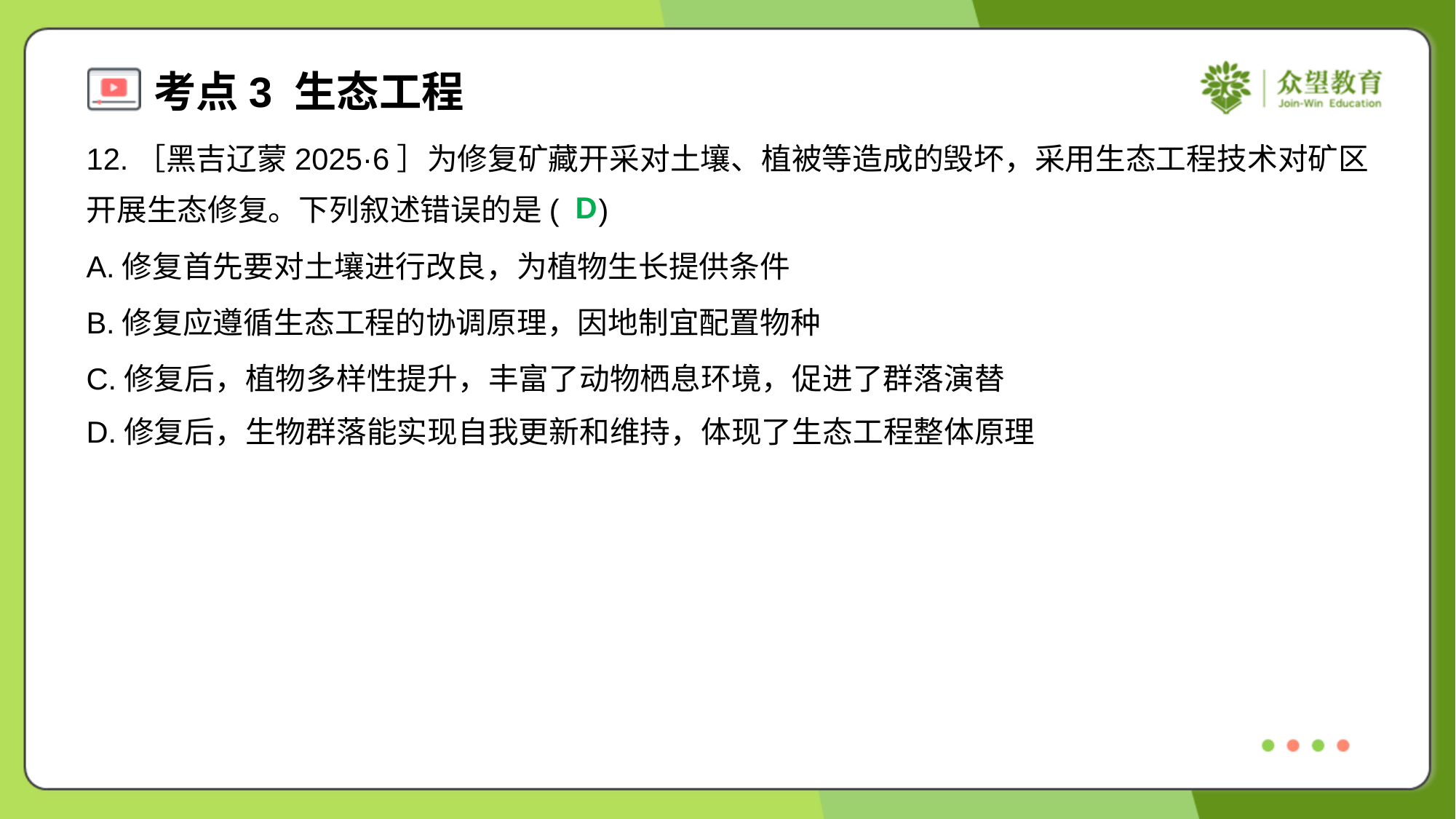

12.［黑吉辽蒙2025·6］为修复矿藏开采对土壤、植被等造成的毁坏，采用生态工程技术对矿区
开展生态修复。下列叙述错误的是(     )
D
A.修复首先要对土壤进行改良，为植物生长提供条件
B.修复应遵循生态工程的协调原理，因地制宜配置物种
C.修复后，植物多样性提升，丰富了动物栖息环境，促进了群落演替
D.修复后，生物群落能实现自我更新和维持，体现了生态工程整体原理